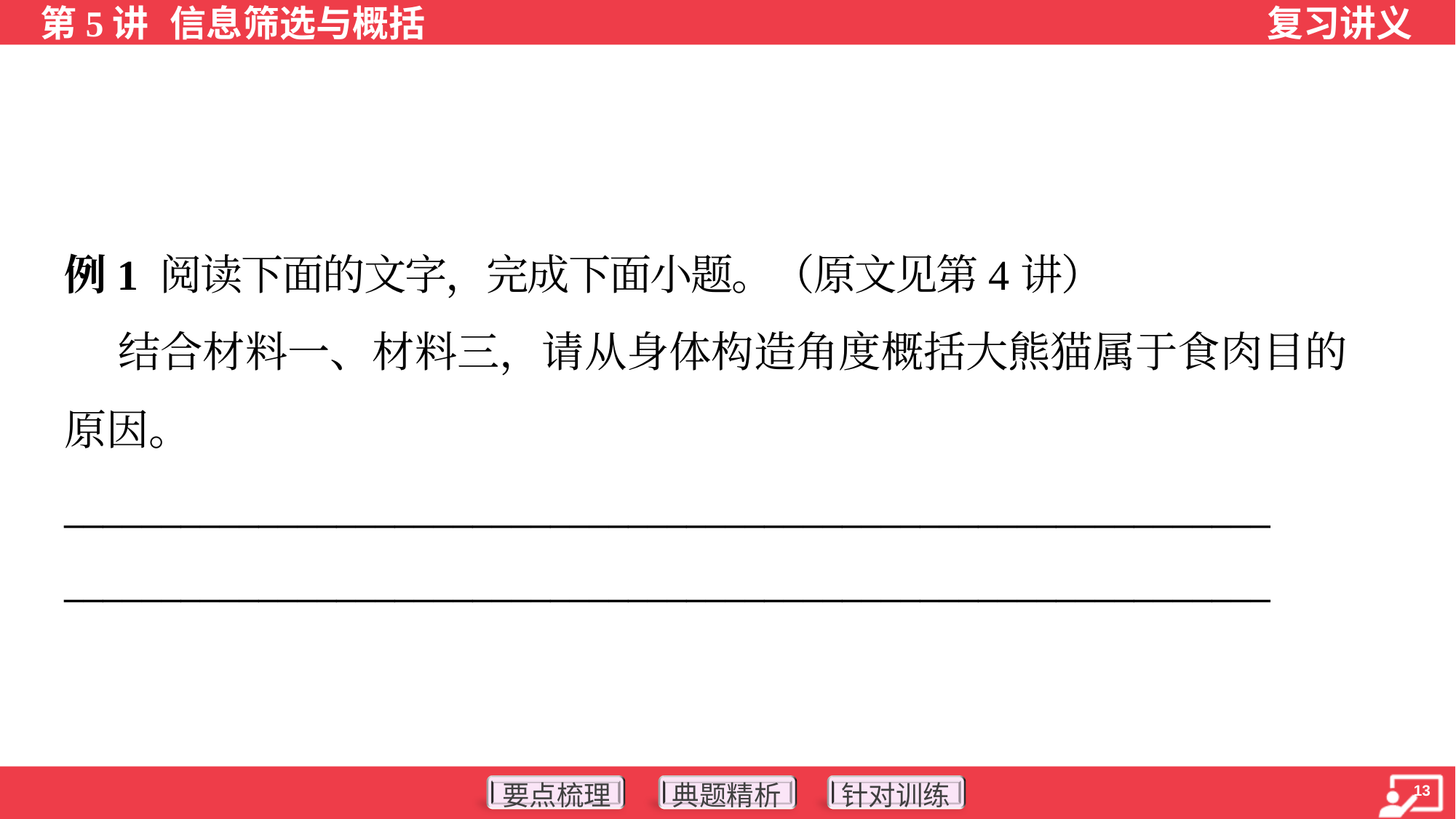

例1 阅读下面的文字，完成下面小题。（原文见第4讲）
    结合材料一、材料三，请从身体构造角度概括大熊猫属于食肉目的
原因。
______________________________________________________________
______________________________________________________________